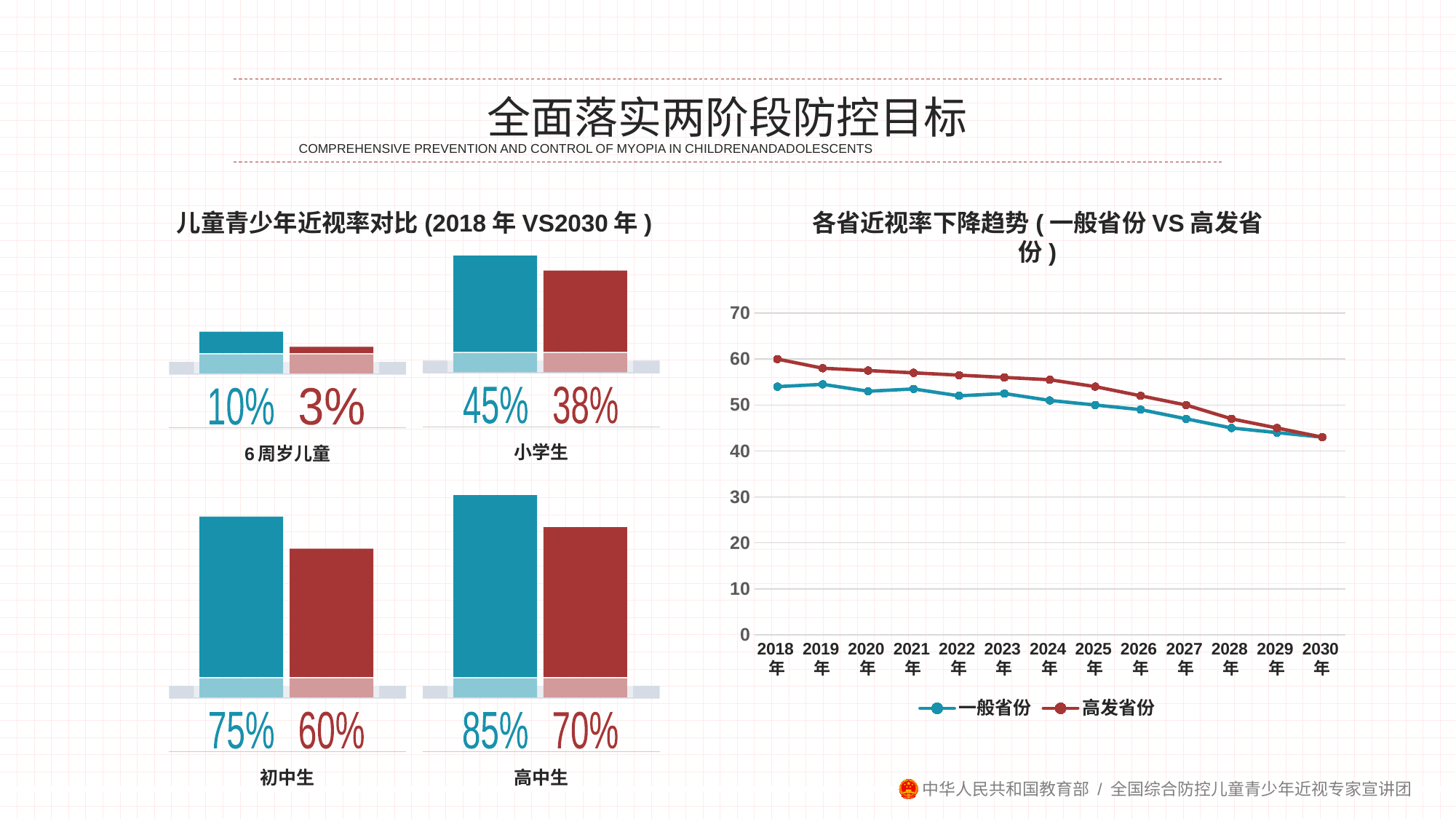

全面落实两阶段防控目标
COMPREHENSIVE PREVENTION AND CONTROL OF MYOPIA IN CHILDRENANDADOLESCENTS

38%
45%
小学生

3%
10%
6周岁儿童

60%
75%
初中生

70%
85%
高中生
儿童青少年近视率对比(2018年VS2030年)
各省近视率下降趋势(一般省份VS高发省份)

### Chart

| Category | 一般省份 | 高发省份 |
|---|---|---|
| 2018年 | 54.0 | 60.0 |
| 2019年 | 54.5 | 58.0 |
| 2020年 | 53.0 | 57.5 |
| 2021年 | 53.5 | 57.0 |
| 2022年 | 52.0 | 56.5 |
| 2023年 | 52.5 | 56.0 |
| 2024年 | 51.0 | 55.5 |
| 2025年 | 50.0 | 54.0 |
| 2026年 | 49.0 | 52.0 |
| 2027年 | 47.0 | 50.0 |
| 2028年 | 45.0 | 47.0 |
| 2029年 | 44.0 | 45.0 |
| 2030年 | 43.0 | 43.0 |